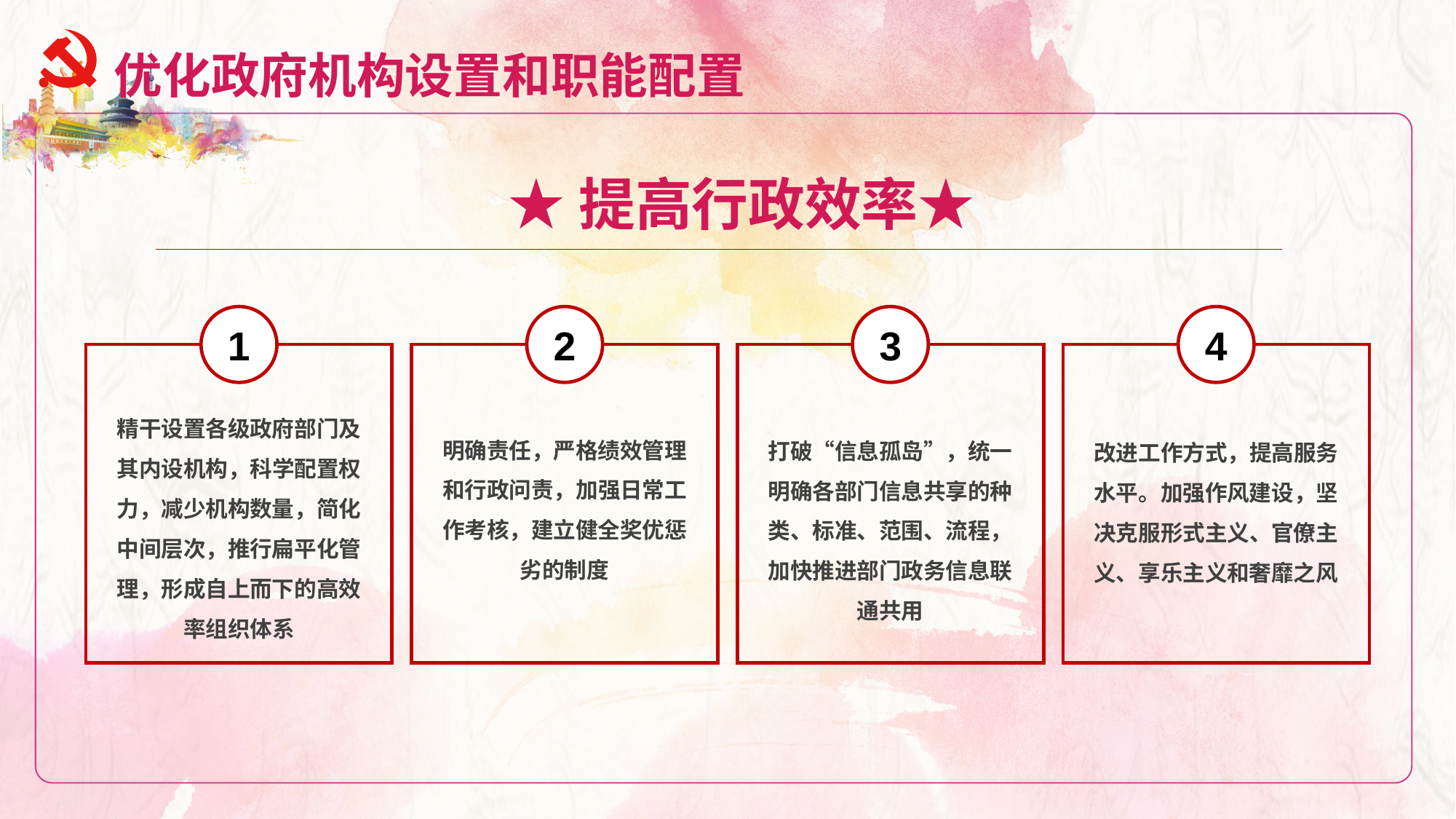

优化政府机构设置和职能配置
★提高行政效率★
1
2
3
4

精干设置各级政府部门及其内设机构，科学配置权力，减少机构数量，简化中间层次，推行扁平化管理，形成自上而下的高效率组织体系
明确责任，严格绩效管理和行政问责，加强日常工作考核，建立健全奖优惩劣的制度
打破“信息孤岛”，统一明确各部门信息共享的种类、标准、范围、流程，加快推进部门政务信息联通共用
改进工作方式，提高服务水平。加强作风建设，坚决克服形式主义、官僚主义、享乐主义和奢靡之风